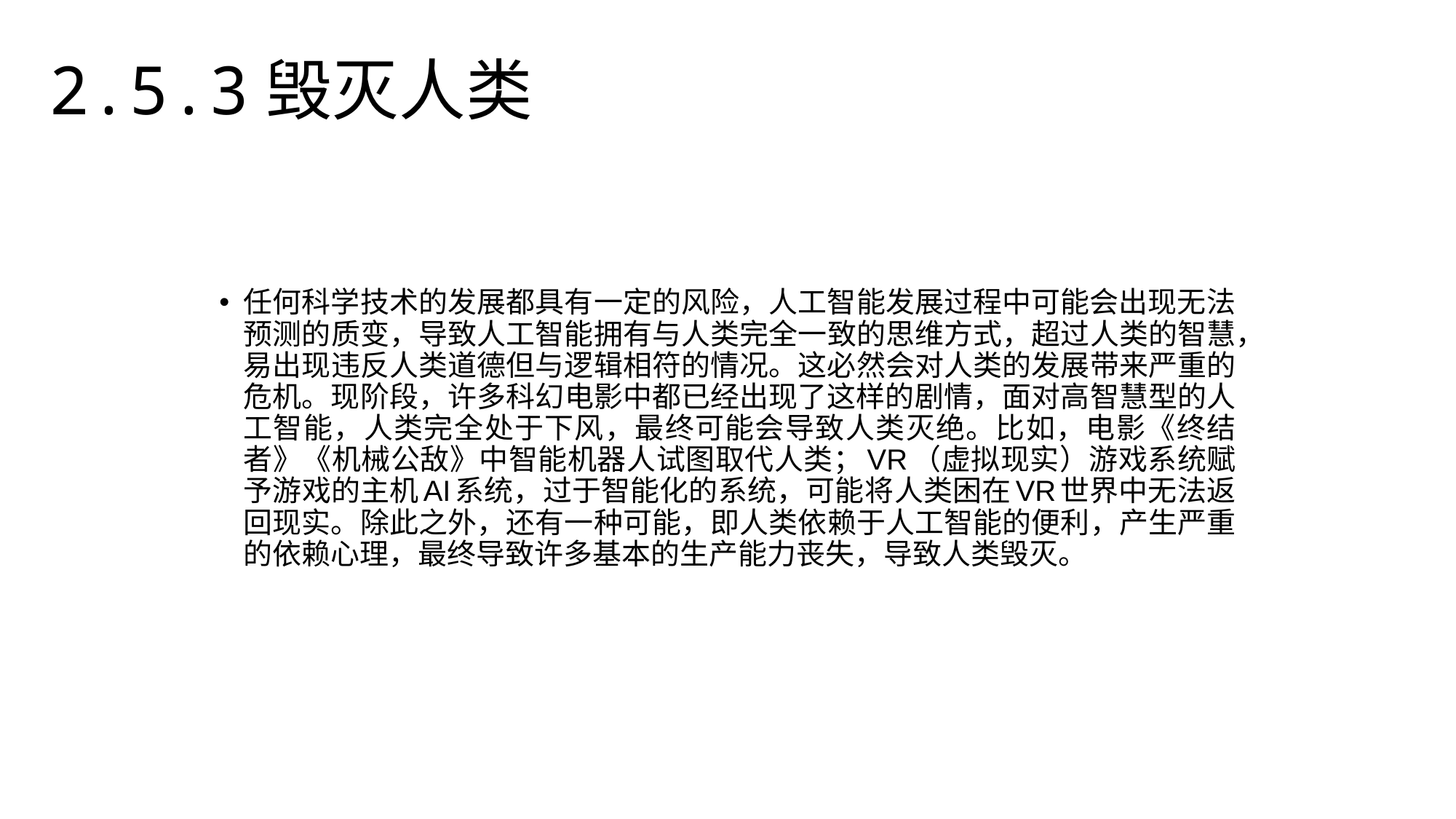

2.5.3毁灭人类
任何科学技术的发展都具有一定的风险，人工智能发展过程中可能会出现无法预测的质变，导致人工智能拥有与人类完全一致的思维方式，超过人类的智慧，易出现违反人类道德但与逻辑相符的情况。这必然会对人类的发展带来严重的危机。现阶段，许多科幻电影中都已经出现了这样的剧情，面对高智慧型的人工智能，人类完全处于下风，最终可能会导致人类灭绝。比如，电影《终结者》《机械公敌》中智能机器人试图取代人类；VR（虚拟现实）游戏系统赋予游戏的主机AI系统，过于智能化的系统，可能将人类困在VR世界中无法返回现实。除此之外，还有一种可能，即人类依赖于人工智能的便利，产生严重的依赖心理，最终导致许多基本的生产能力丧失，导致人类毁灭。